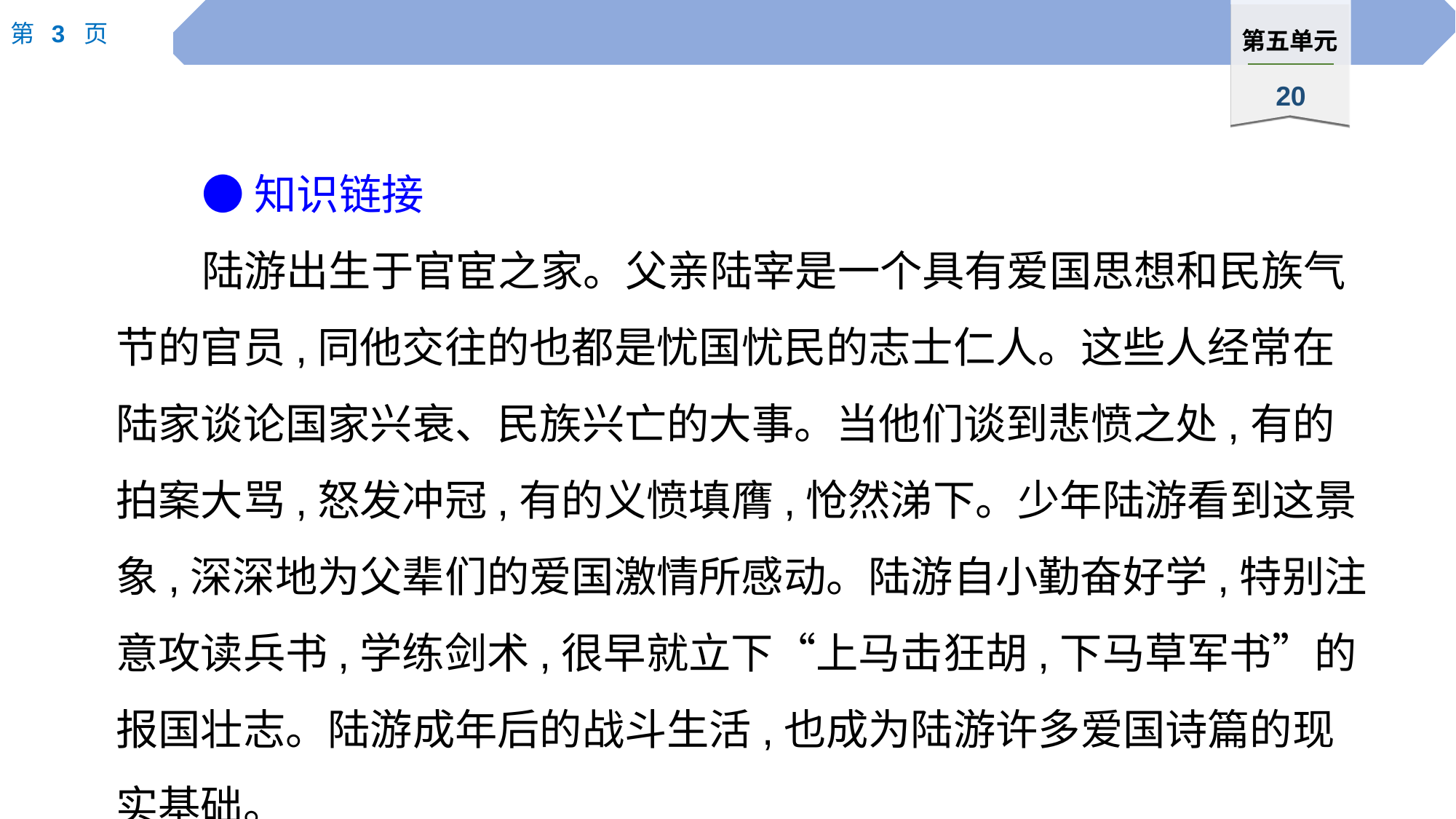

●知识链接
陆游出生于官宦之家。父亲陆宰是一个具有爱国思想和民族气节的官员,同他交往的也都是忧国忧民的志士仁人。这些人经常在陆家谈论国家兴衰、民族兴亡的大事。当他们谈到悲愤之处,有的拍案大骂,怒发冲冠,有的义愤填膺,怆然涕下。少年陆游看到这景象,深深地为父辈们的爱国激情所感动。陆游自小勤奋好学,特别注意攻读兵书,学练剑术,很早就立下“上马击狂胡,下马草军书”的报国壮志。陆游成年后的战斗生活,也成为陆游许多爱国诗篇的现实基础。